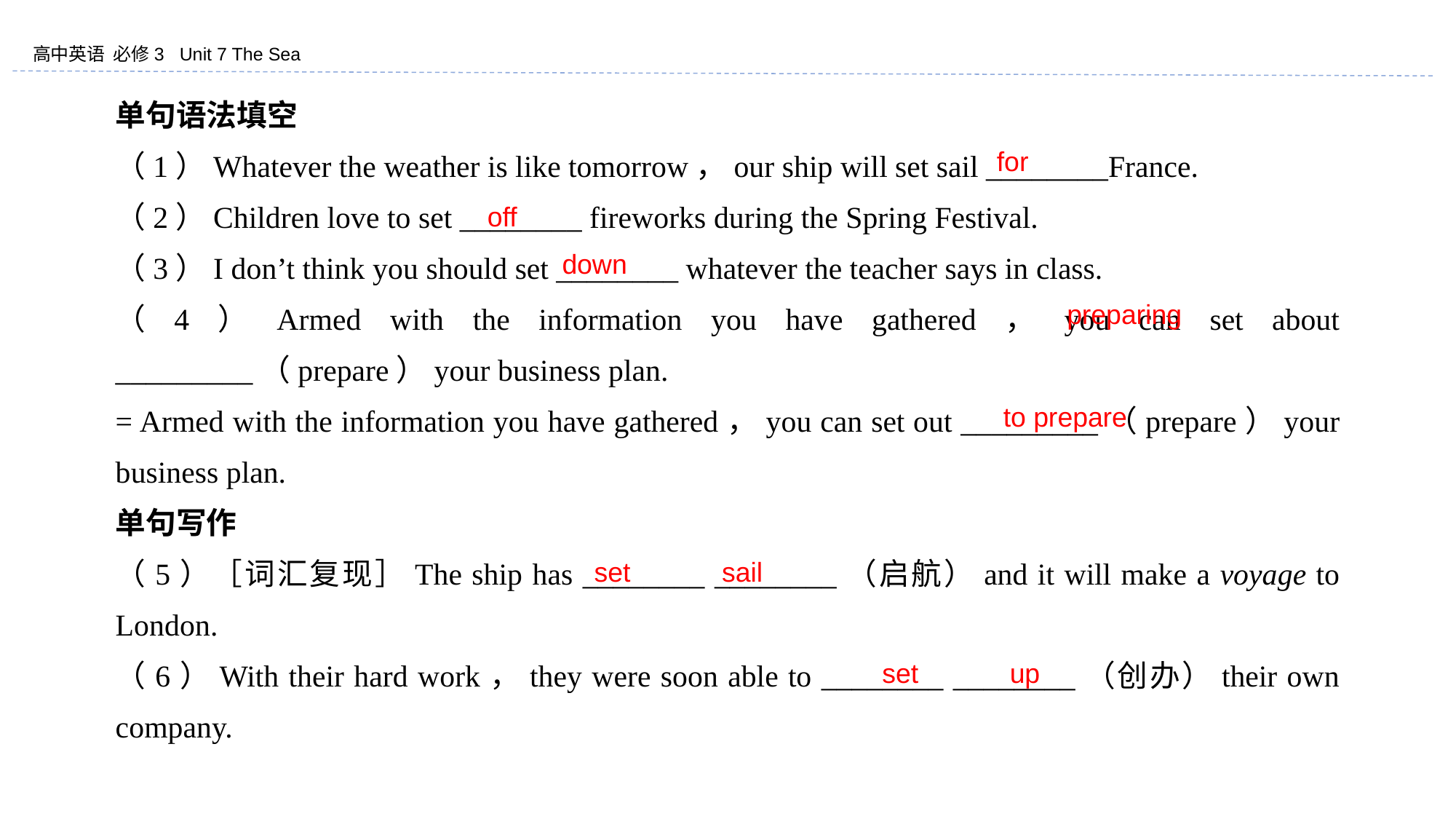

单句语法填空
（1）Whatever the weather is like tomorrow，our ship will set sail ________France.
（2）Children love to set ________ fireworks during the Spring Festival.
（3）I don’t think you should set ________ whatever the teacher says in class.
（4）Armed with the information you have gathered，you can set about _________（prepare）your business plan.
= Armed with the information you have gathered，you can set out _________（prepare）your business plan.
单句写作
（5）［词汇复现］The ship has ________ ________（启航）and it will make a voyage to London.
（6）With their hard work，they were soon able to ________ ________（创办）their own company.
for
off
down
preparing
to prepare
set            sail
set            up